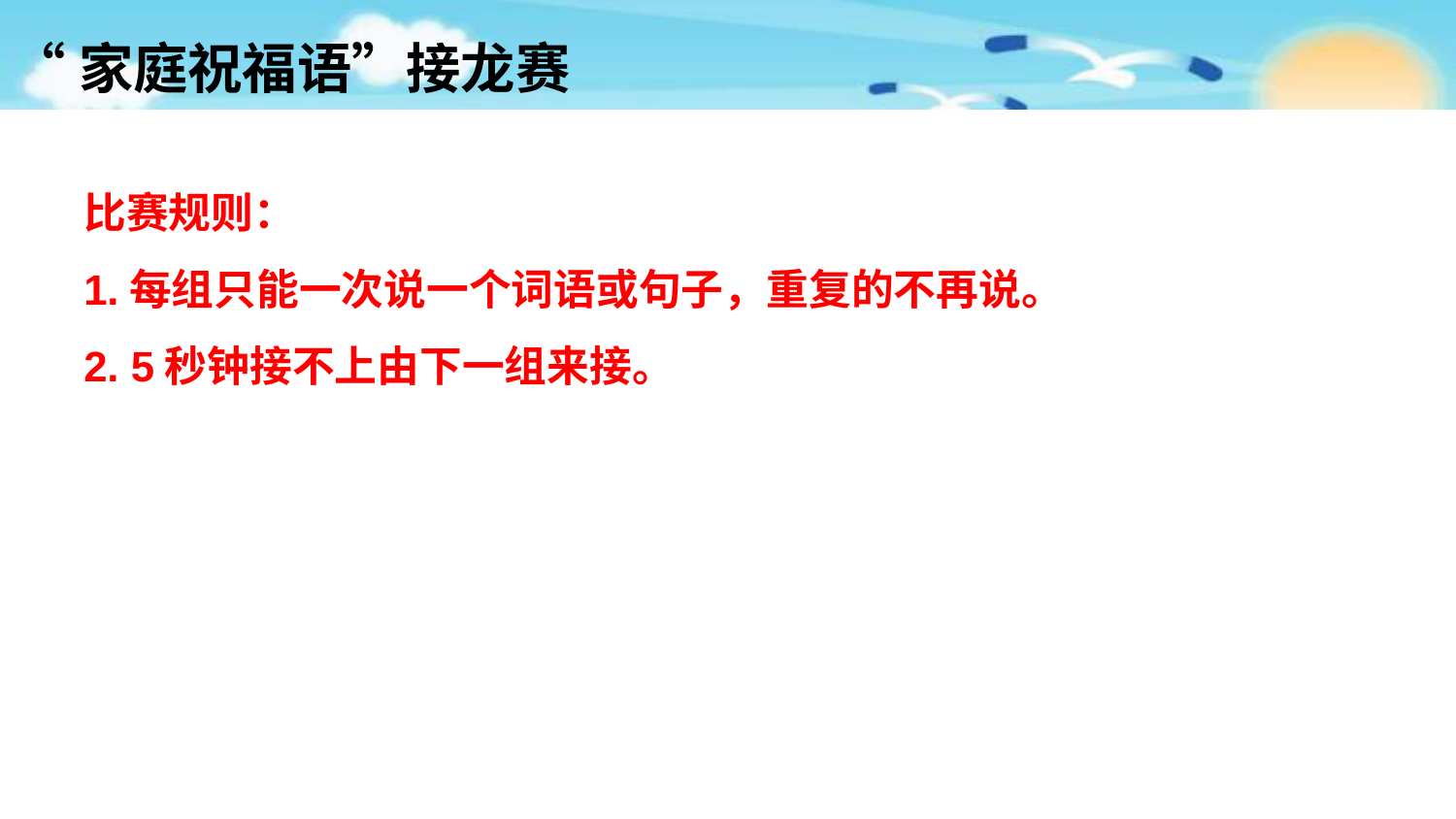

“家庭祝福语”接龙赛

比赛规则：
1.每组只能一次说一个词语或句子，重复的不再说。
2. 5秒钟接不上由下一组来接。